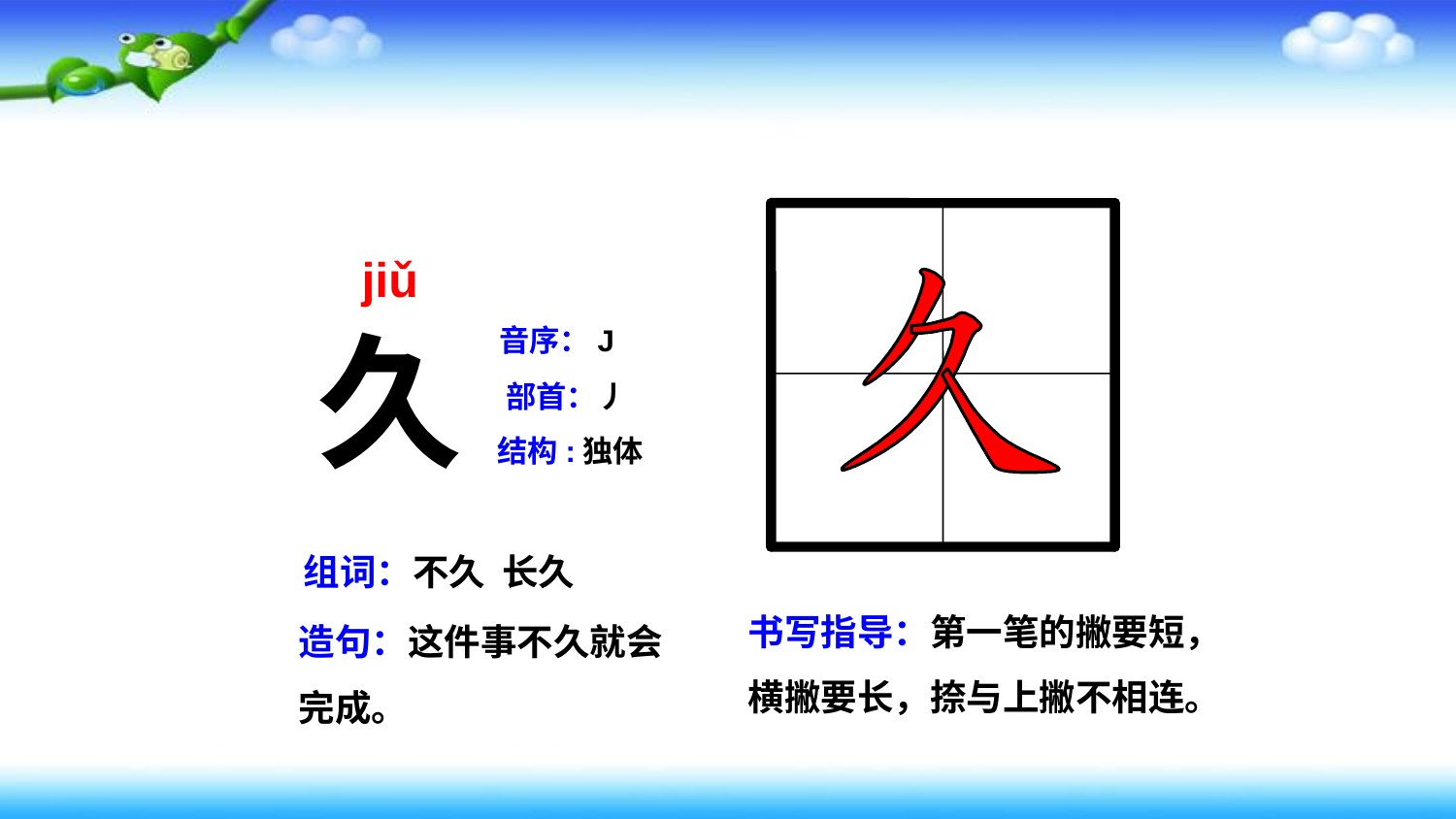

jiǔ

久

音序：J

部首：丿
结构:独体
组词：不久  长久
书写指导：第一笔的撇要短，横撇要长，捺与上撇不相连。
造句：这件事不久就会完成。